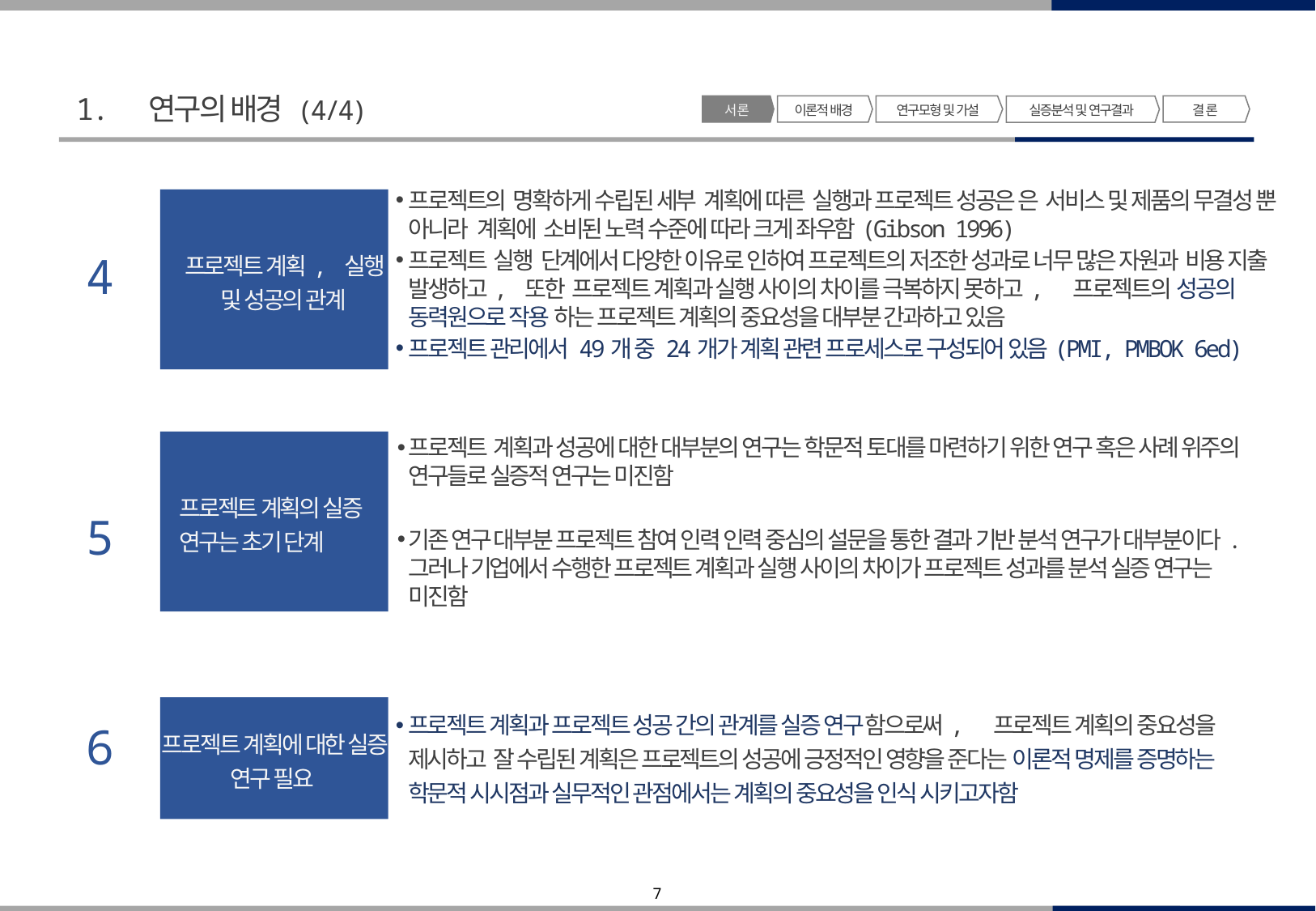

1.  연구의 배경 (4/4)
서  론
이론적 배경
연구모형 및 가설
결 론
실증분석 및 연구결과
프로젝트의  명확하게 수립된 세부  계획에 따른  실행과 프로젝트 성공은 은  서비스 및 제품의 무결성 뿐 아니라  계획에  소비된 노력 수준에 따라 크게 좌우함(Gibson 1996)
프로젝트  실행  단계에서 다양한 이유로 인하여 프로젝트의 저조한 성과로 너무 많은 자원과  비용 지출  발생하고, 또한  프로젝트 계획과 실행 사이의 차이를 극복하지 못하고,  프로젝트의 성공의 동력원으로 작용 하는 프로젝트 계획의 중요성을 대부분 간과하고 있음
프로젝트 관리에서 49개 중 24개가 계획 관련 프로세스로 구성되어 있음(PMI, PMBOK 6ed)
프로젝트 계획, 실행 및 성공의 관계
4
프로젝트 계획에 대한 실증 연구 필요
프로젝트 계획과 프로젝트 성공 간의 관계를 실증 연구함으로써,  프로젝트 계획의 중요성을 제시하고  잘 수립된 계획은 프로젝트의 성공에 긍정적인 영향을 준다는 이론적 명제를 증명하는 학문적 시시점과 실무적인 관점에서는 계획의 중요성을 인식 시키고자함
프로젝트 계획의 실증 연구는 초기 단계
프로젝트  계획과 성공에 대한 대부분의 연구는 학문적 토대를 마련하기 위한 연구 혹은 사례 위주의 연구들로 실증적 연구는 미진함

기존 연구 대부분 프로젝트 참여 인력 인력 중심의 설문을 통한 결과 기반 분석 연구가 대부분이다. 그러나 기업에서 수행한 프로젝트 계획과 실행 사이의 차이가 프로젝트 성과를 분석 실증 연구는 미진함
5
6